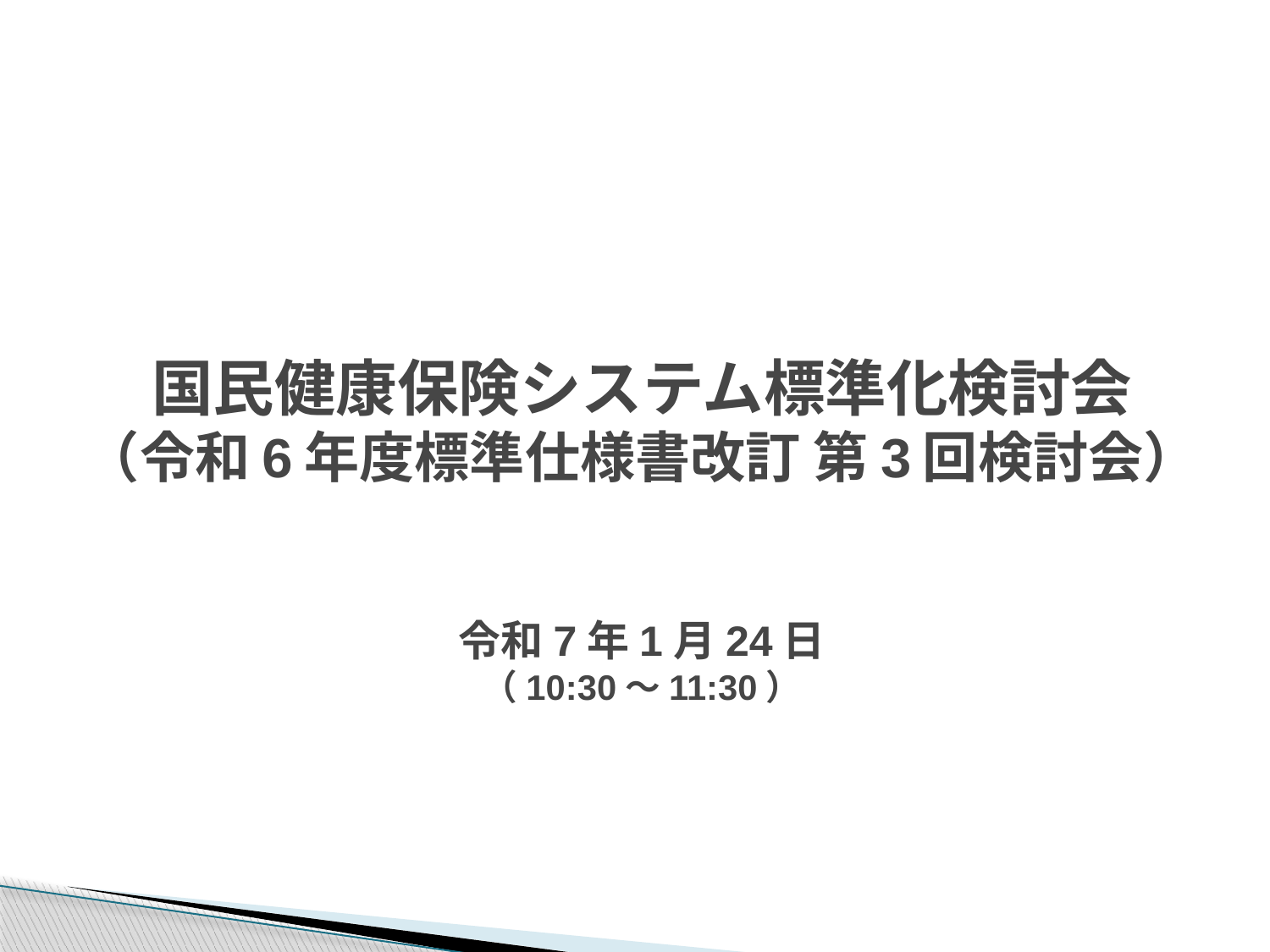

# 国民健康保険システム標準化検討会 （令和6年度標準仕様書改訂 第3回検討会）
令和7年1月24日
（10:30～11:30）